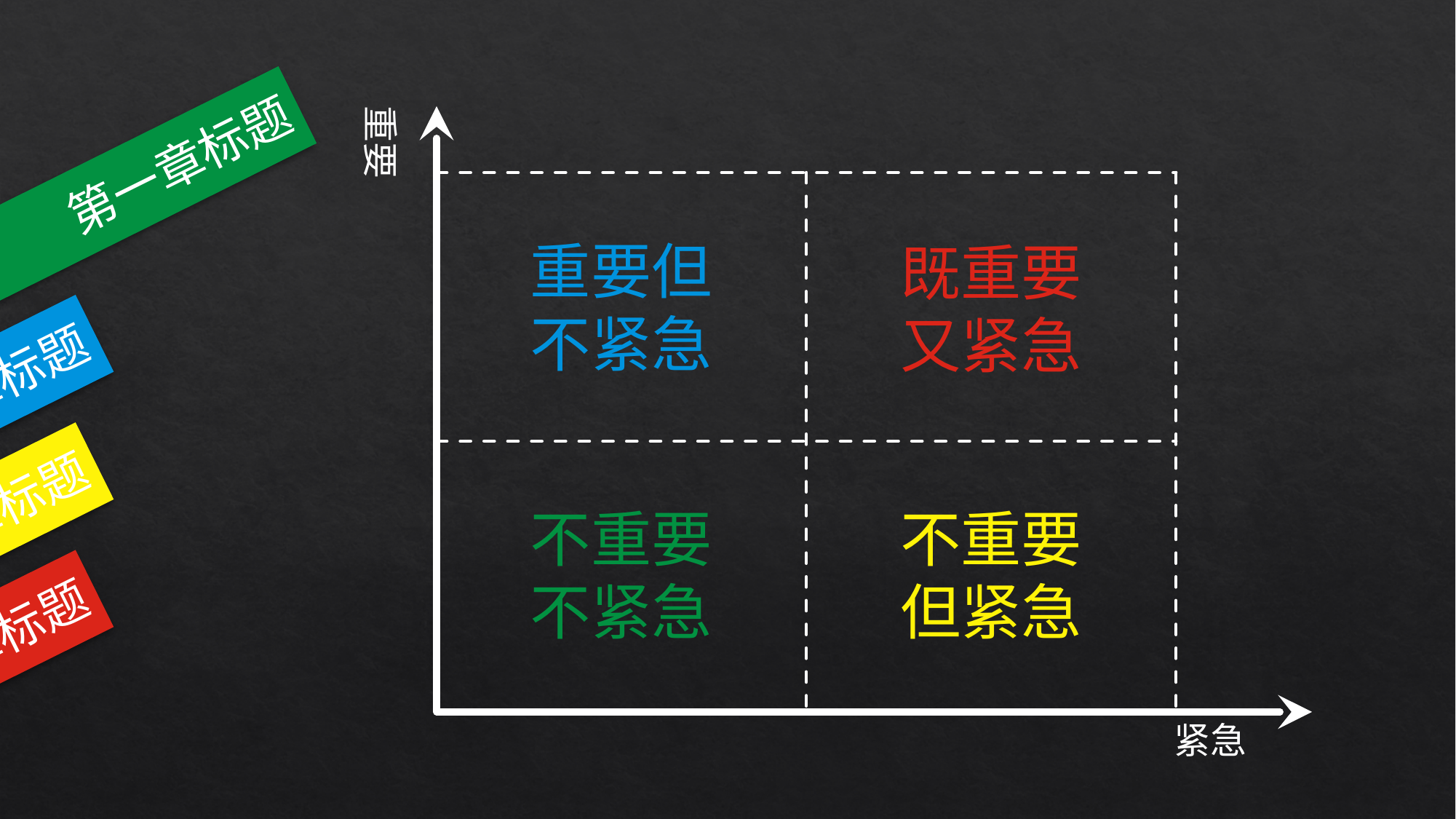

重要
重要但
不紧急
既重要
又紧急
不重要
不紧急
不重要
但紧急
紧急